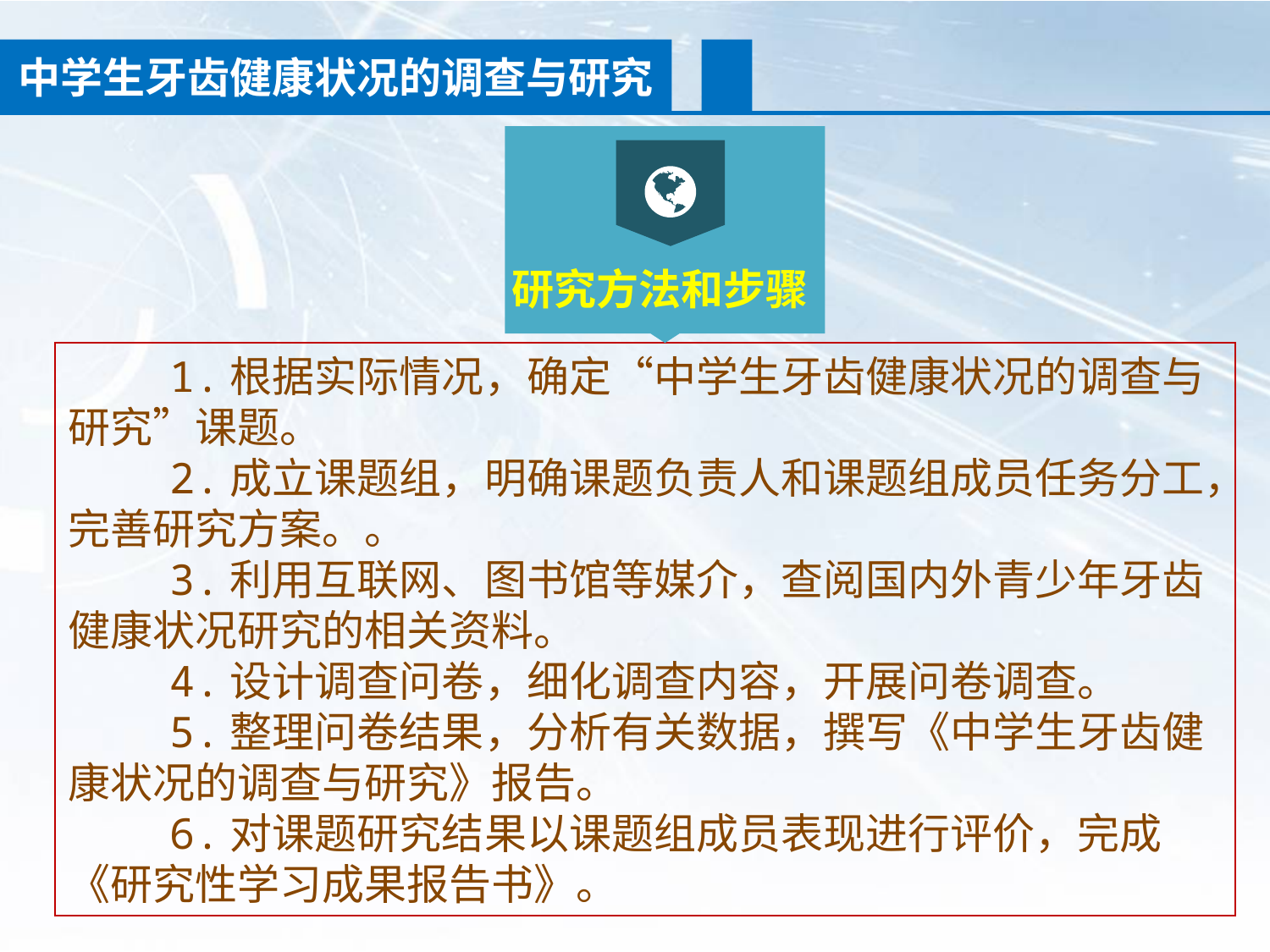

中学生牙齿健康状况的调查与研究

研究方法和步骤
    1.根据实际情况，确定“中学生牙齿健康状况的调查与研究”课题。
    2.成立课题组，明确课题负责人和课题组成员任务分工，完善研究方案。。
    3.利用互联网、图书馆等媒介，查阅国内外青少年牙齿健康状况研究的相关资料。
    4.设计调查问卷，细化调查内容，开展问卷调查。
    5.整理问卷结果，分析有关数据，撰写《中学生牙齿健康状况的调查与研究》报告。
    6.对课题研究结果以课题组成员表现进行评价，完成《研究性学习成果报告书》。